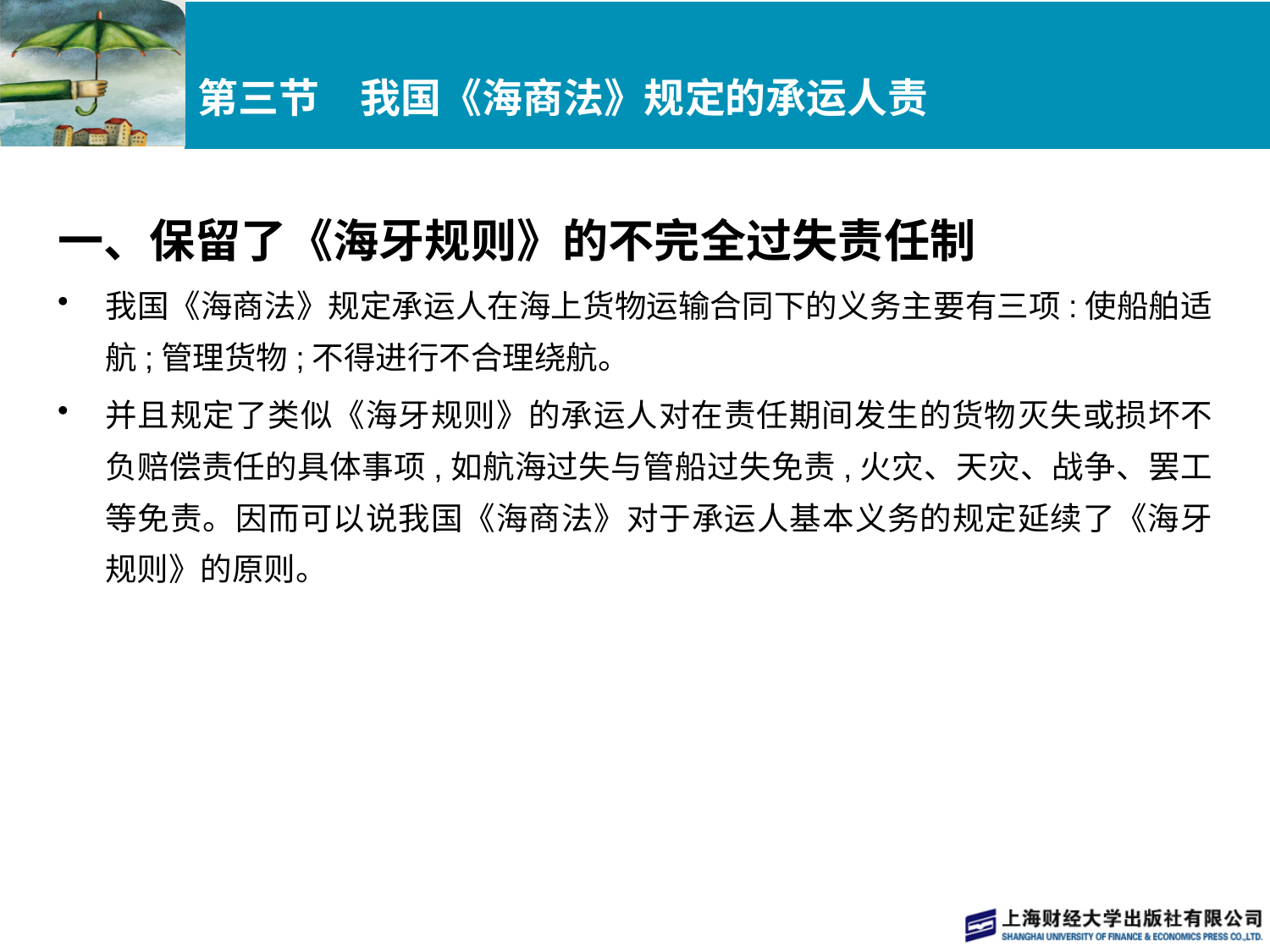

# 第三节　我国《海商法》规定的承运人责
一、保留了《海牙规则》的不完全过失责任制
我国《海商法》规定承运人在海上货物运输合同下的义务主要有三项:使船舶适航;管理货物;不得进行不合理绕航。
并且规定了类似《海牙规则》的承运人对在责任期间发生的货物灭失或损坏不负赔偿责任的具体事项,如航海过失与管船过失免责,火灾、天灾、战争、罢工等免责。因而可以说我国《海商法》对于承运人基本义务的规定延续了《海牙规则》的原则。